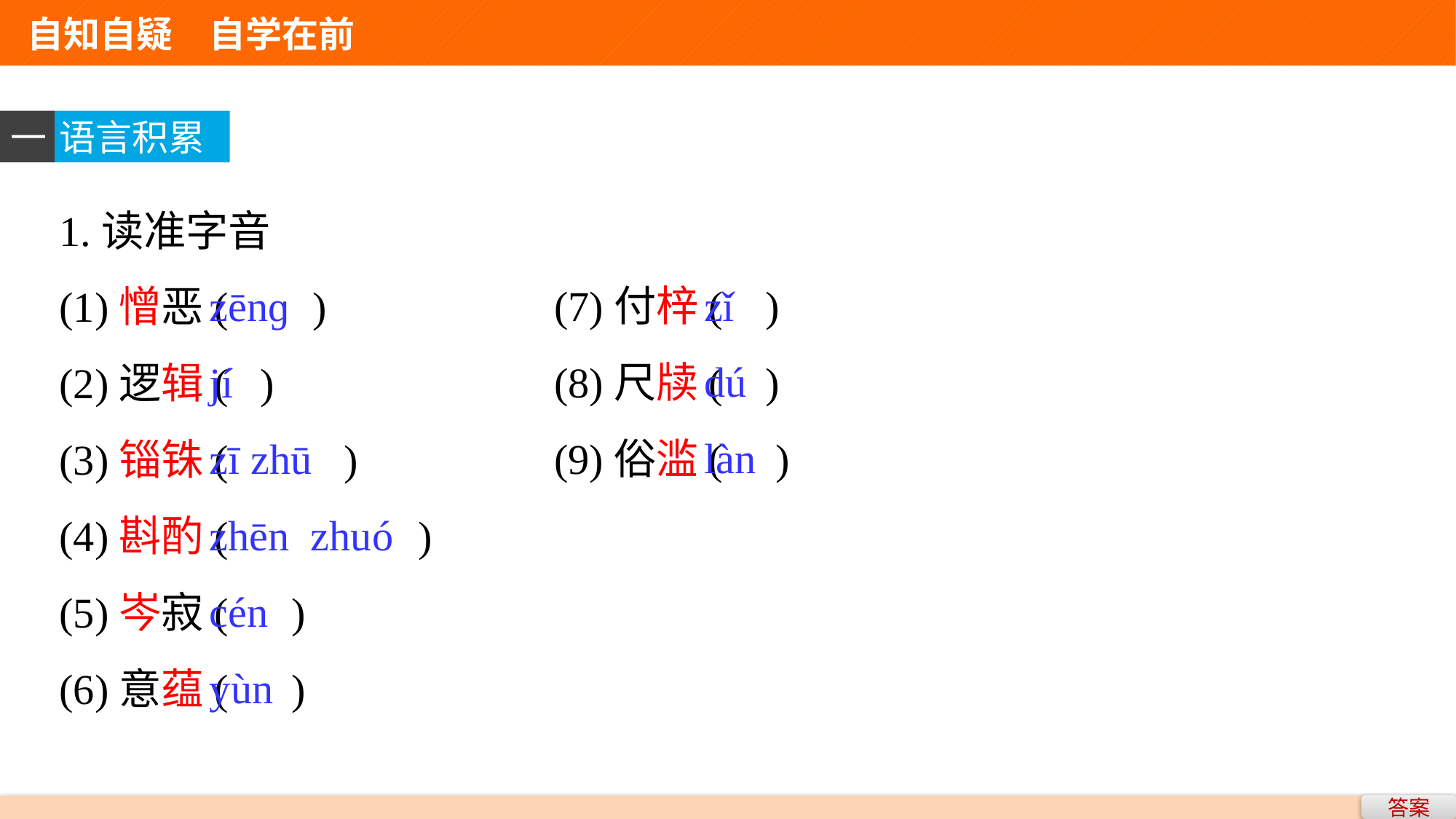

自知自疑　自学在前
一
语言积累
1.读准字音
(1)憎恶(        )
(2)逻辑(   )
(3)锱铢(           )
(4)斟酌(                  )
(5)岑寂(      )
(6)意蕴(      )
zǐ
dú
làn
zēnɡ
jí
zī zhū
zhēn  zhuó
cén
yùn
(7)付梓(    )
(8)尺牍(    )
(9)俗滥(     )
答案